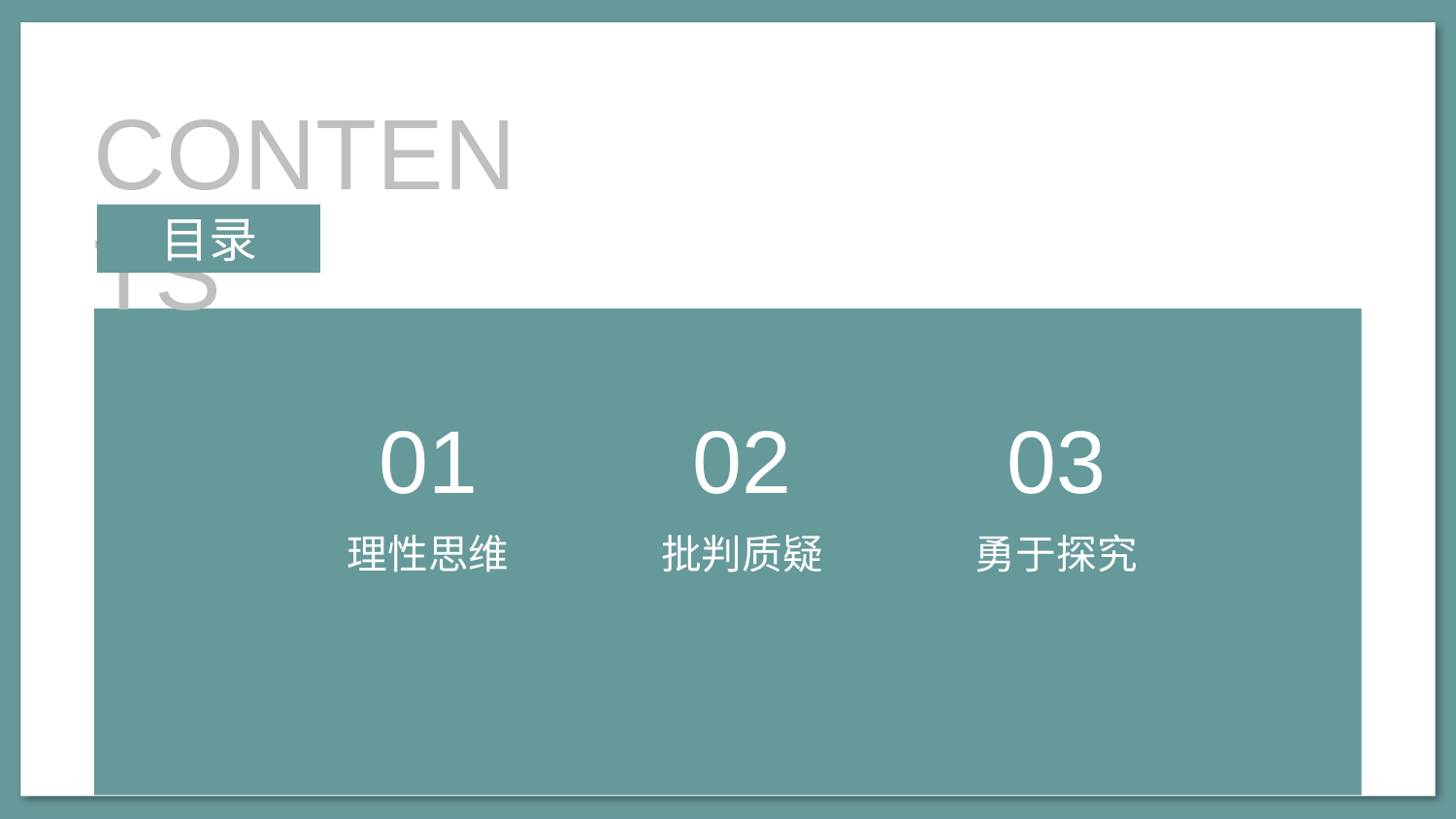

CONTENTS
目录

01
02
03
理性思维
批判质疑
勇于探究